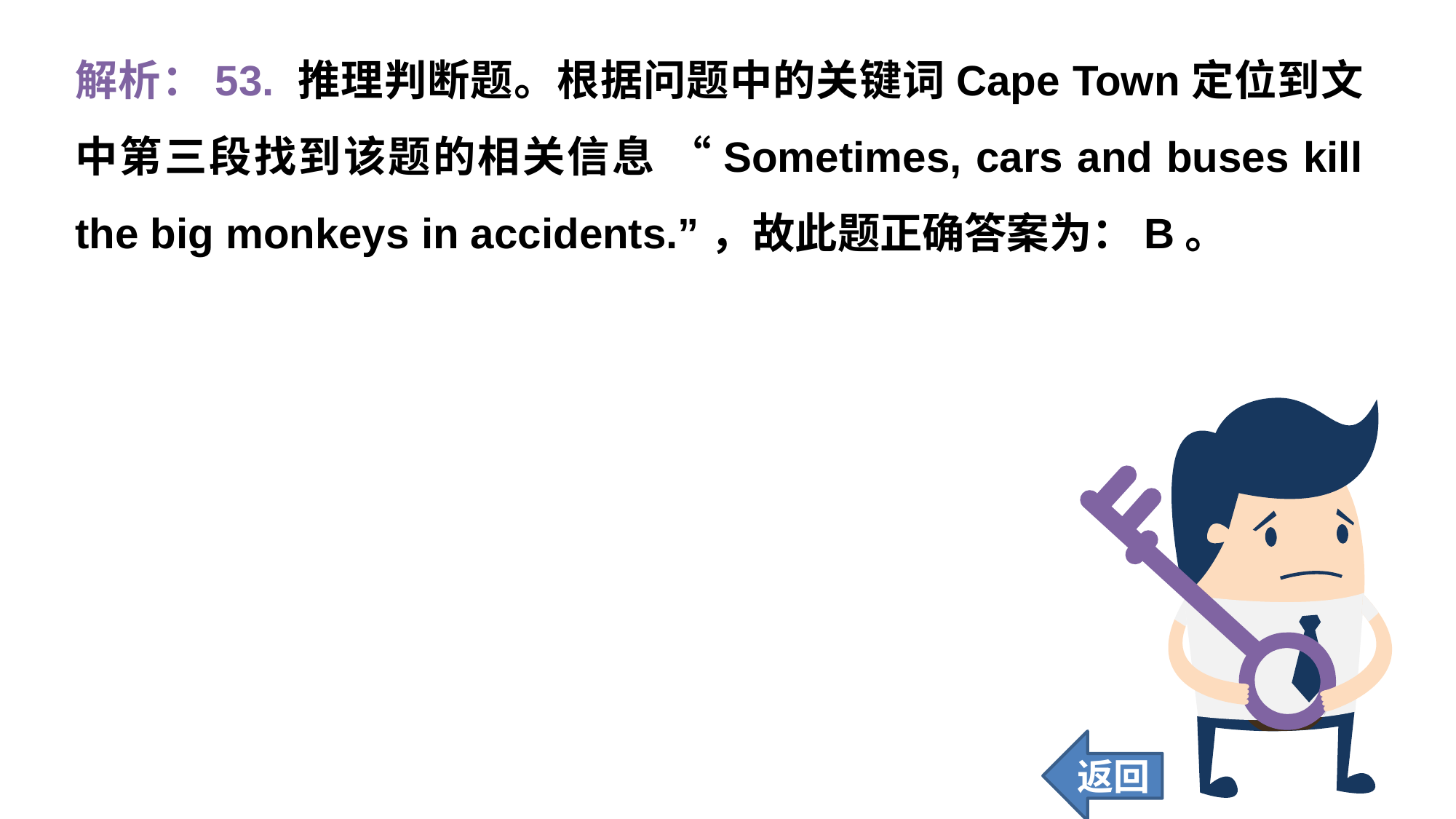

解析：53. 推理判断题。根据问题中的关键词Cape Town定位到文中第三段找到该题的相关信息 “Sometimes, cars and buses kill the big monkeys in accidents.”，故此题正确答案为：B。

返回
442